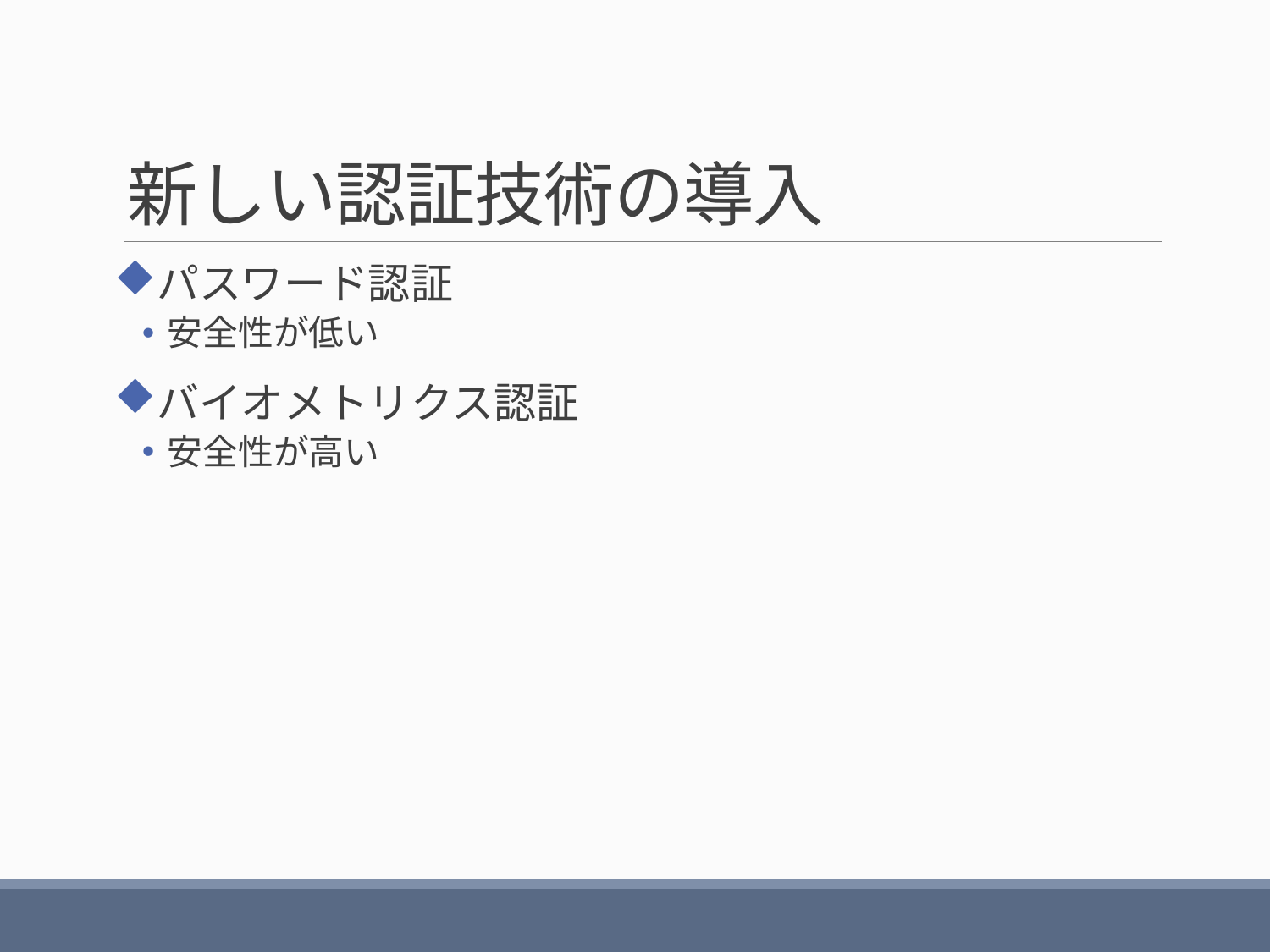

# 新しい認証技術の導入
パスワード認証
安全性が低い
バイオメトリクス認証
安全性が高い